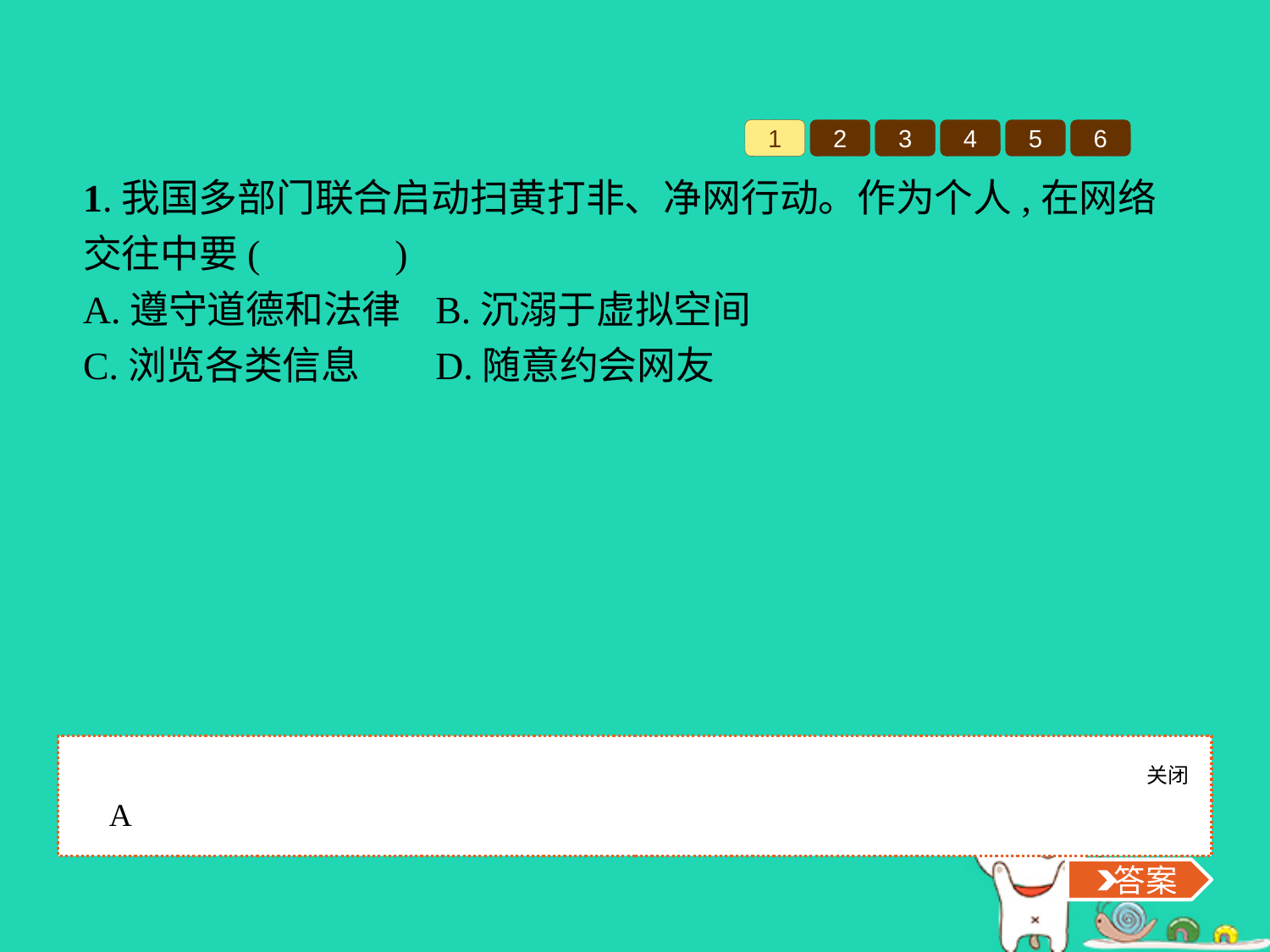

1
2
3
4
5
6
1.我国多部门联合启动扫黄打非、净网行动。作为个人,在网络交往中要(　　　)
A.遵守道德和法律	B.沉溺于虚拟空间
C.浏览各类信息	D.随意约会网友

关闭
  答案

A
  答案